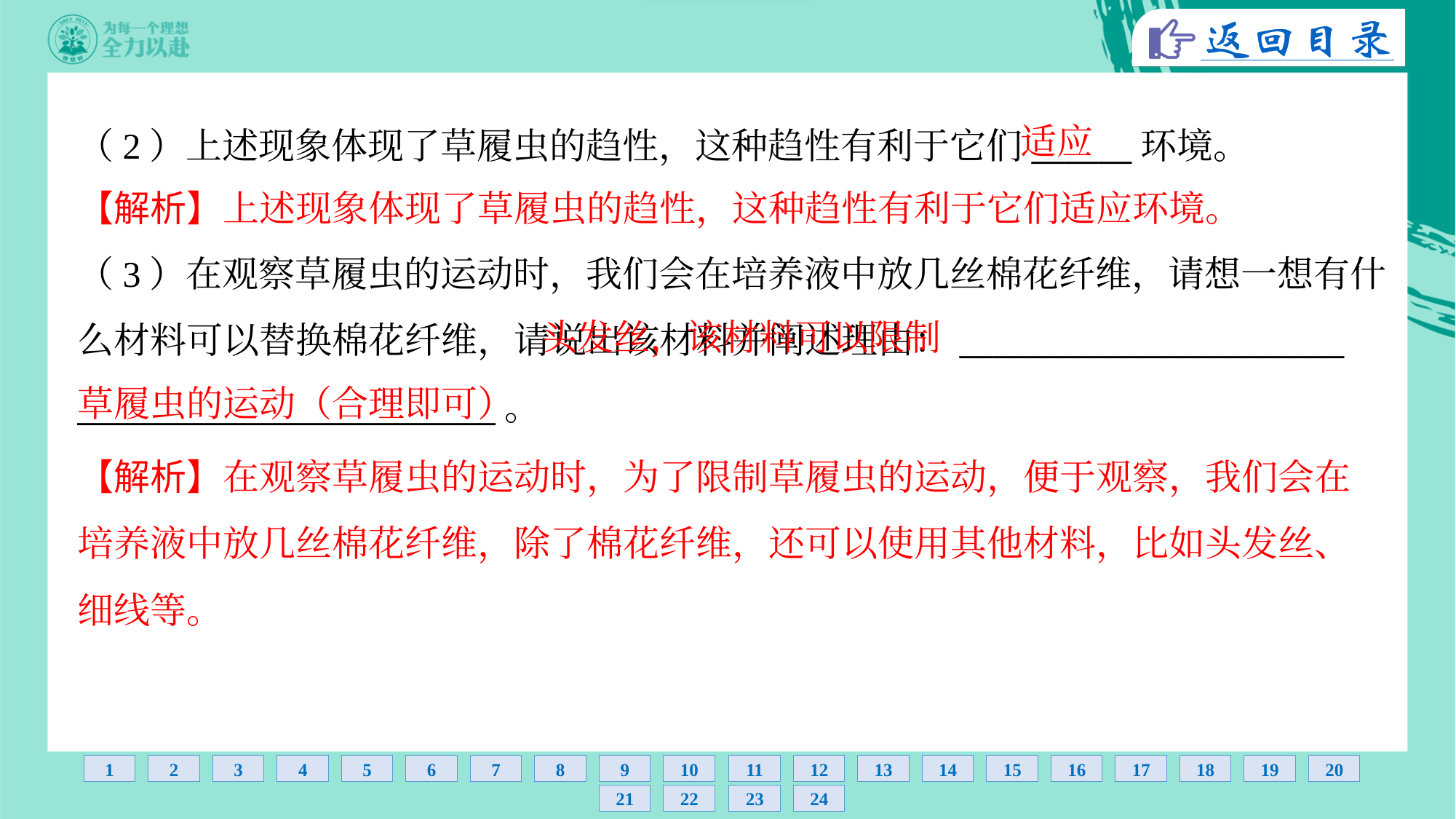

适应
（2）上述现象体现了草履虫的趋性，这种趋性有利于它们______环境。
【解析】上述现象体现了草履虫的趋性，这种趋性有利于它们适应环境。
（3）在观察草履虫的运动时，我们会在培养液中放几丝棉花纤维，请想一想有什
么材料可以替换棉花纤维，请说出该材料并阐述理由：_______________________
_________________________。
                                                 头发丝，该材料可以限制
草履虫的运动（合理即可）
【解析】在观察草履虫的运动时，为了限制草履虫的运动，便于观察，我们会在
培养液中放几丝棉花纤维，除了棉花纤维，还可以使用其他材料，比如头发丝、
细线等。